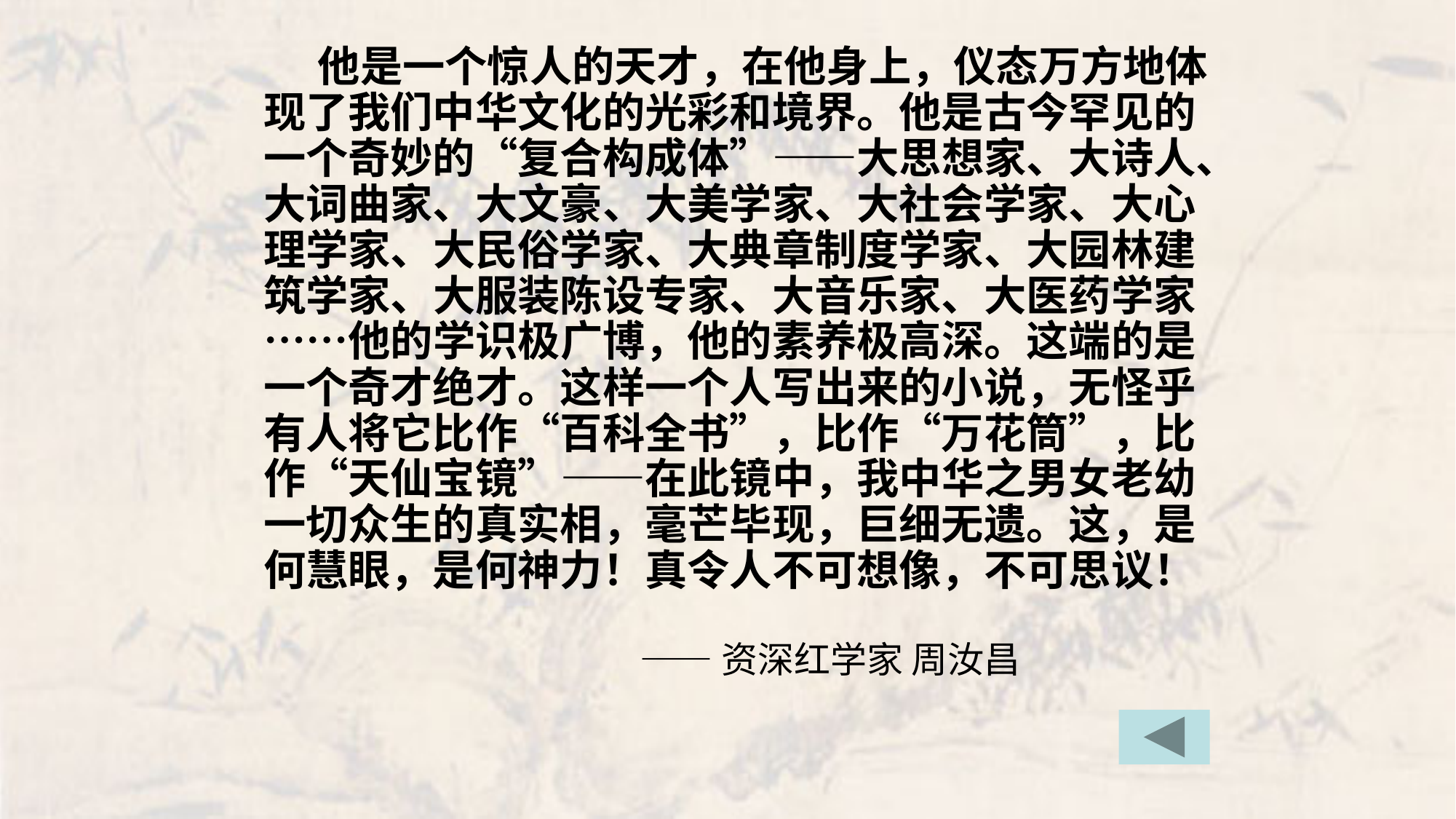

他是一个惊人的天才，在他身上，仪态万方地体现了我们中华文化的光彩和境界。他是古今罕见的一个奇妙的“复合构成体”——大思想家、大诗人、大词曲家、大文豪、大美学家、大社会学家、大心理学家、大民俗学家、大典章制度学家、大园林建筑学家、大服装陈设专家、大音乐家、大医药学家……他的学识极广博，他的素养极高深。这端的是一个奇才绝才。这样一个人写出来的小说，无怪乎有人将它比作“百科全书”，比作“万花筒”，比作“天仙宝镜”——在此镜中，我中华之男女老幼一切众生的真实相，毫芒毕现，巨细无遗。这，是何慧眼，是何神力！真令人不可想像，不可思议！
                                                   ——资深红学家 周汝昌